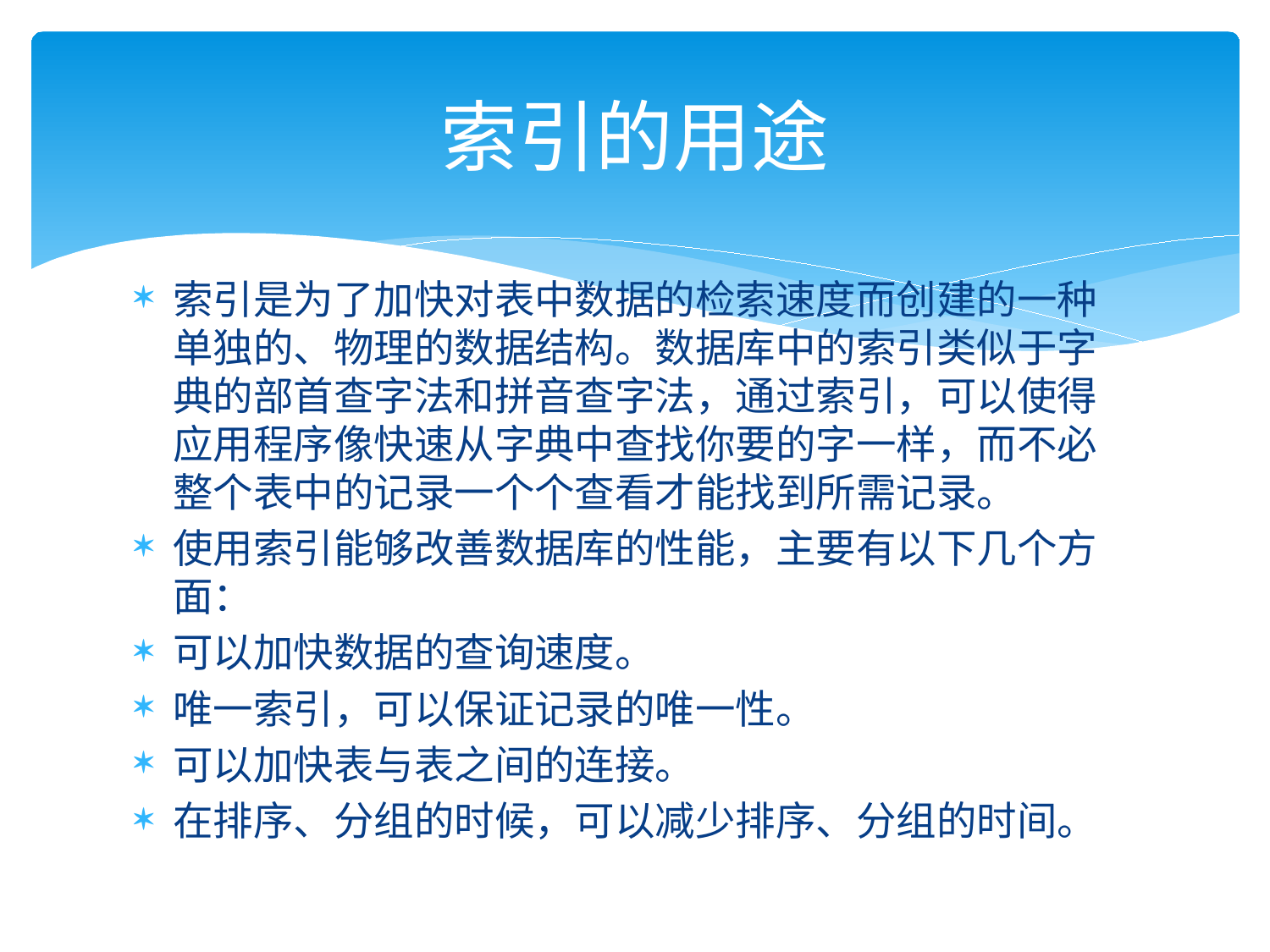

# 索引的用途
索引是为了加快对表中数据的检索速度而创建的一种单独的、物理的数据结构。数据库中的索引类似于字典的部首查字法和拼音查字法，通过索引，可以使得应用程序像快速从字典中查找你要的字一样，而不必整个表中的记录一个个查看才能找到所需记录。
使用索引能够改善数据库的性能，主要有以下几个方面：
可以加快数据的查询速度。
唯一索引，可以保证记录的唯一性。
可以加快表与表之间的连接。
在排序、分组的时候，可以减少排序、分组的时间。